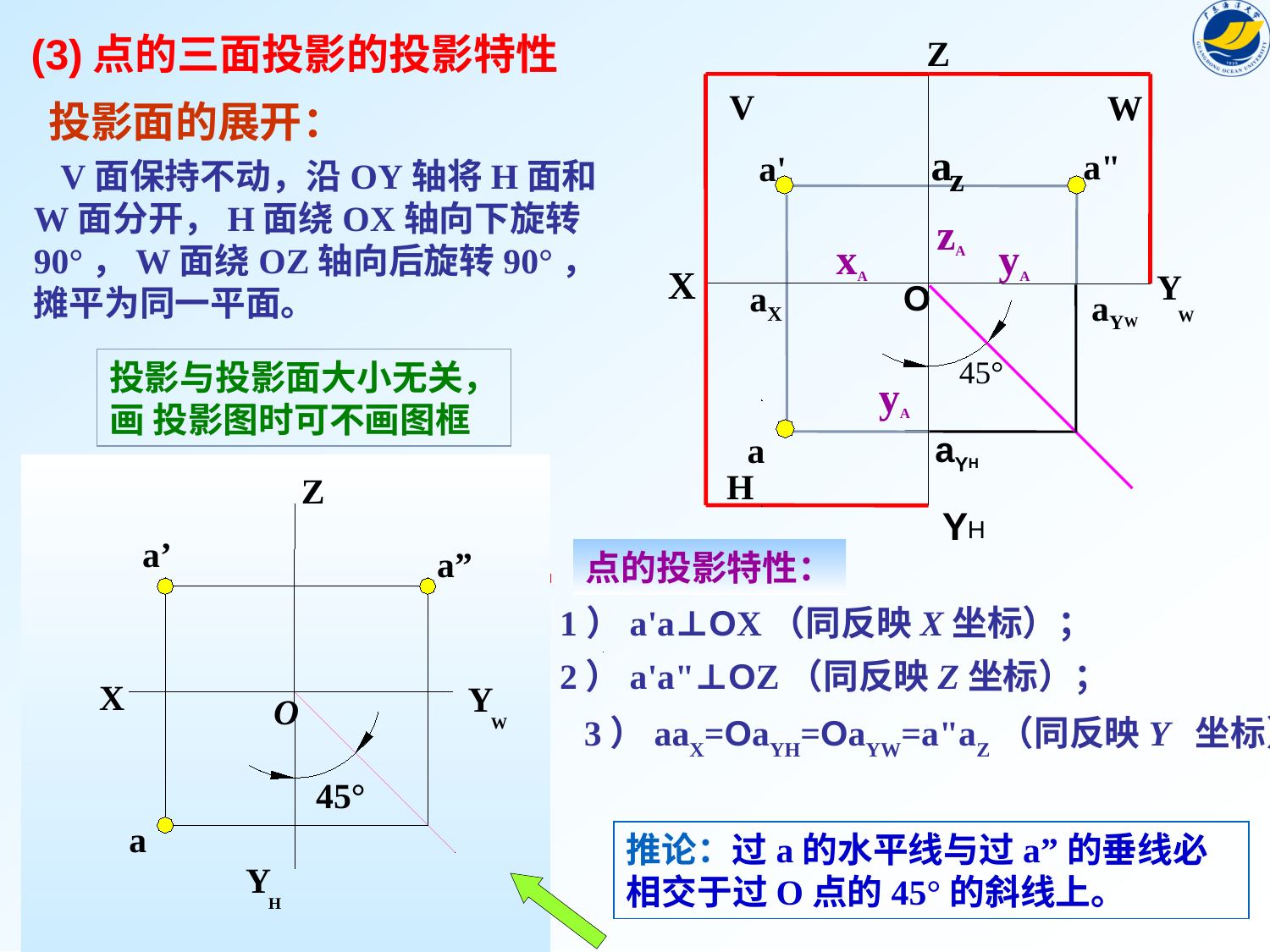

(3)点的三面投影的投影特性
Z

V
a'
az

zA

W
A(x,y,z)

X
a"

a
x

xA

O
yA

a
a
y

H
Y
Z

V
W
X
O

H
Y

H
W
Y
投影面的展开：
a
z
a"
a'

a
   V面保持不动，沿OY轴将H面和W面分开，H面绕OX轴向下旋转90°，W面绕OZ轴向后旋转90°，摊平为同一平面。

zA
xA
yA
aX

aYW

45°
投影与投影面大小无关，
画 投影图时可不画图框
yA

aYH

Z

a’
a”

X
Y
W
O

45°

a

Y
H

点的投影特性：

1）a'a⊥OX（同反映X坐标）；
2）a'a"⊥OZ（同反映Z坐标）；

3）aaX=OaYH=OaYW=a"aZ（同反映Y  坐标）
推论：过a的水平线与过a”的垂线必   相交于过O点的45°的斜线上。